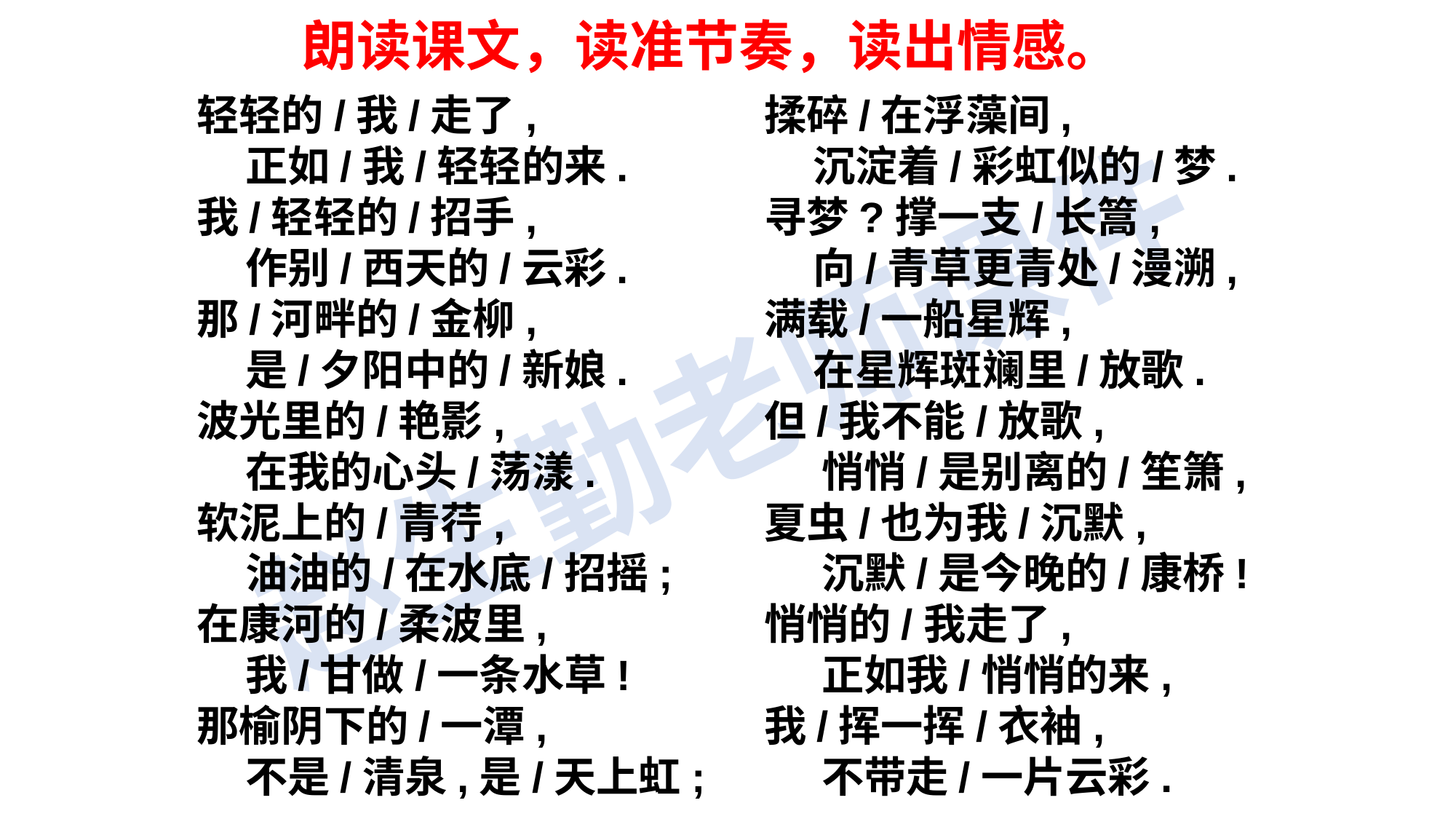

朗读课文，读准节奏，读出情感。
轻轻的/我/走了,
    正如/我/轻轻的来.
我/轻轻的/招手,
    作别/西天的/云彩.
那/河畔的/金柳,
    是/夕阳中的/新娘.
波光里的/艳影,
    在我的心头/荡漾.
软泥上的/青荇,
    油油的/在水底/招摇;
在康河的/柔波里,
    我/甘做/一条水草!
那榆阴下的/一潭,
    不是/清泉,是/天上虹;
揉碎/在浮藻间,
    沉淀着/彩虹似的/梦.
寻梦?撑一支/长篙,
    向/青草更青处/漫溯,
满载/一船星辉,
    在星辉斑斓里/放歌.
但/我不能/放歌,
    悄悄/是别离的/笙箫,
夏虫/也为我/沉默,
    沉默/是今晚的/康桥!
悄悄的/我走了,
    正如我/悄悄的来,
我/挥一挥/衣袖,
    不带走/一片云彩.